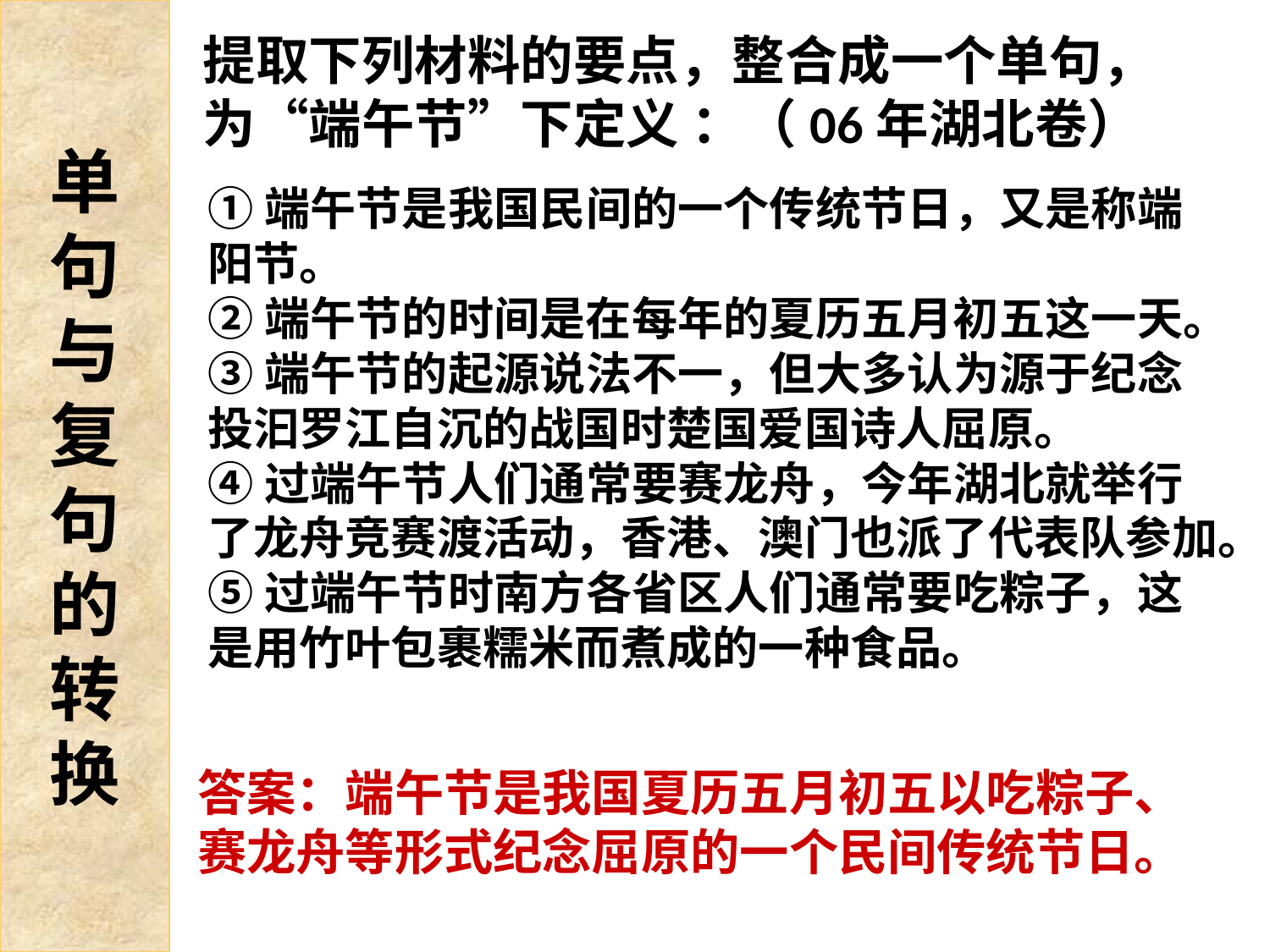

单
句
与
复
句
的
转
换
提取下列材料的要点，整合成一个单句，为“端午节”下定义 ：（06年湖北卷）
①端午节是我国民间的一个传统节日，又是称端阳节。
②端午节的时间是在每年的夏历五月初五这一天。
③端午节的起源说法不一，但大多认为源于纪念投汩罗江自沉的战国时楚国爱国诗人屈原。
④过端午节人们通常要赛龙舟，今年湖北就举行了龙舟竞赛渡活动，香港、澳门也派了代表队参加。
⑤过端午节时南方各省区人们通常要吃粽子，这是用竹叶包裹糯米而煮成的一种食品。
答案：端午节是我国夏历五月初五以吃粽子、赛龙舟等形式纪念屈原的一个民间传统节日。